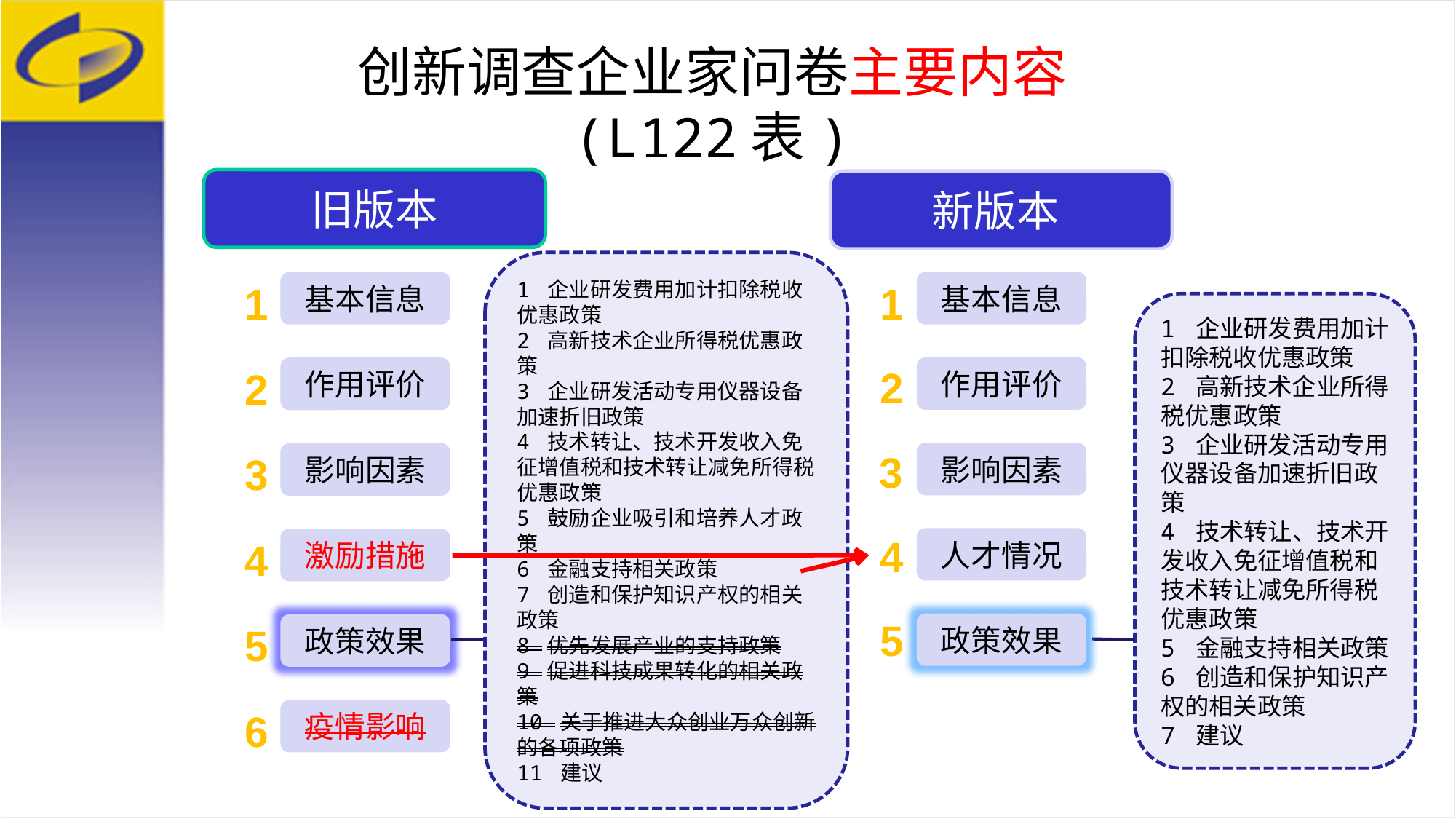

创新调查企业家问卷主要内容
(L122表)

旧版本
新版本
1
1
基本信息
基本信息
1 企业研发费用加计扣除税收优惠政策
2 高新技术企业所得税优惠政策
3 企业研发活动专用仪器设备加速折旧政策
4 技术转让、技术开发收入免征增值税和技术转让减免所得税优惠政策
5 金融支持相关政策
6 创造和保护知识产权的相关政策
7 建议
1 企业研发费用加计扣除税收优惠政策
2 高新技术企业所得税优惠政策
3 企业研发活动专用仪器设备加速折旧政策
4 技术转让、技术开发收入免征增值税和技术转让减免所得税优惠政策
5 鼓励企业吸引和培养人才政策
6 金融支持相关政策
7 创造和保护知识产权的相关政策
8 优先发展产业的支持政策
9 促进科技成果转化的相关政策
10 关于推进大众创业万众创新的各项政策
11 建议
2
作用评价
2
作用评价
3
影响因素
3
影响因素
4
人才情况
4
激励措施

5
政策效果
5
政策效果
6
疫情影响
19